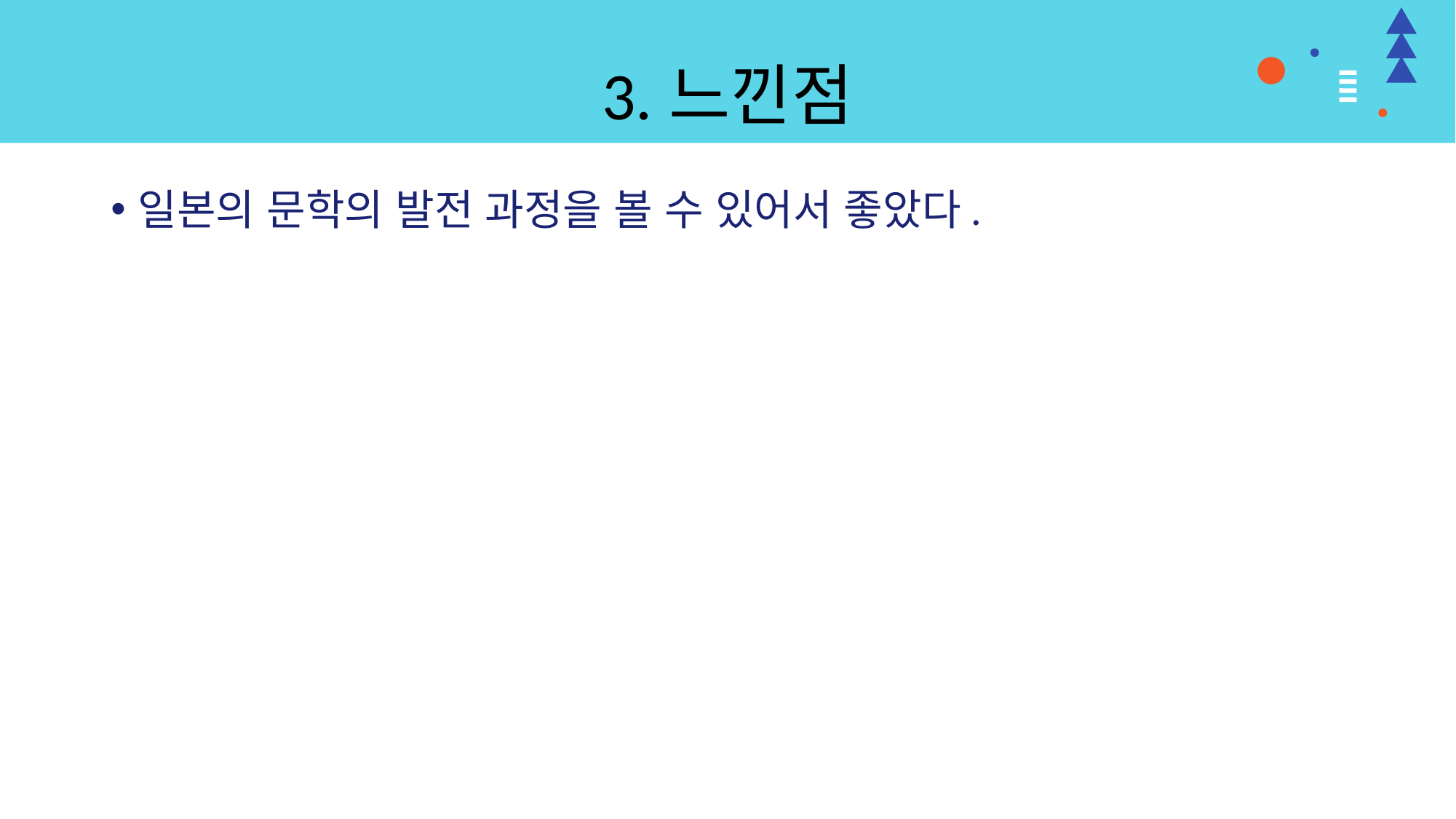

# 3.느낀점
일본의 문학의 발전 과정을 볼 수 있어서 좋았다.